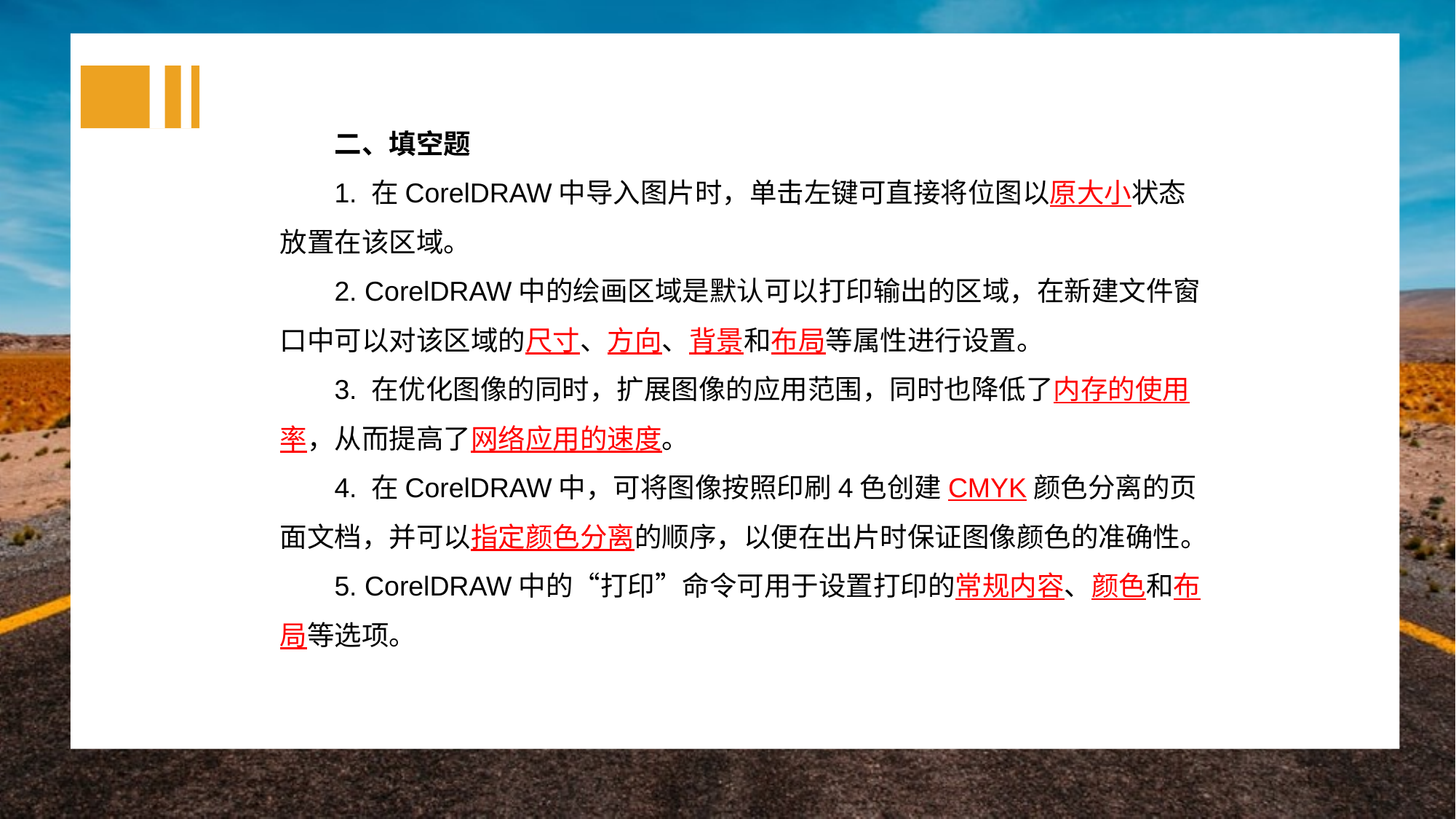

二、填空题
1. 在CorelDRAW中导入图片时，单击左键可直接将位图以原大小状态放置在该区域。
2. CorelDRAW中的绘画区域是默认可以打印输出的区域，在新建文件窗口中可以对该区域的尺寸、方向、背景和布局等属性进行设置。
3. 在优化图像的同时，扩展图像的应用范围，同时也降低了内存的使用率，从而提高了网络应用的速度。
4. 在CorelDRAW中，可将图像按照印刷4色创建CMYK颜色分离的页面文档，并可以指定颜色分离的顺序，以便在出片时保证图像颜色的准确性。
5. CorelDRAW中的“打印”命令可用于设置打印的常规内容、颜色和布局等选项。